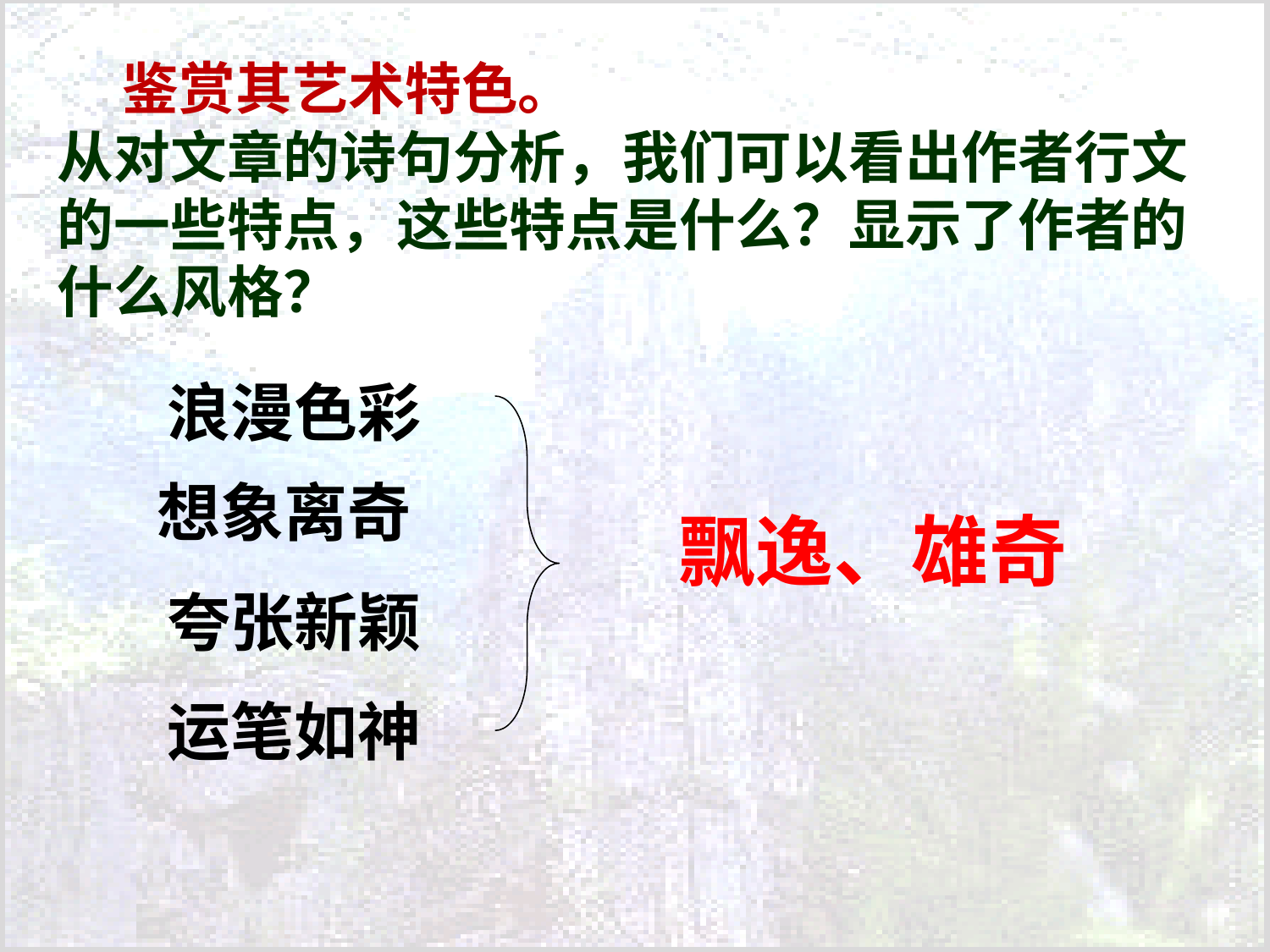

鉴赏其艺术特色。
从对文章的诗句分析，我们可以看出作者行文的一些特点，这些特点是什么？显示了作者的什么风格？

浪漫色彩

想象离奇
     飘逸、雄奇
夸张新颖
运笔如神